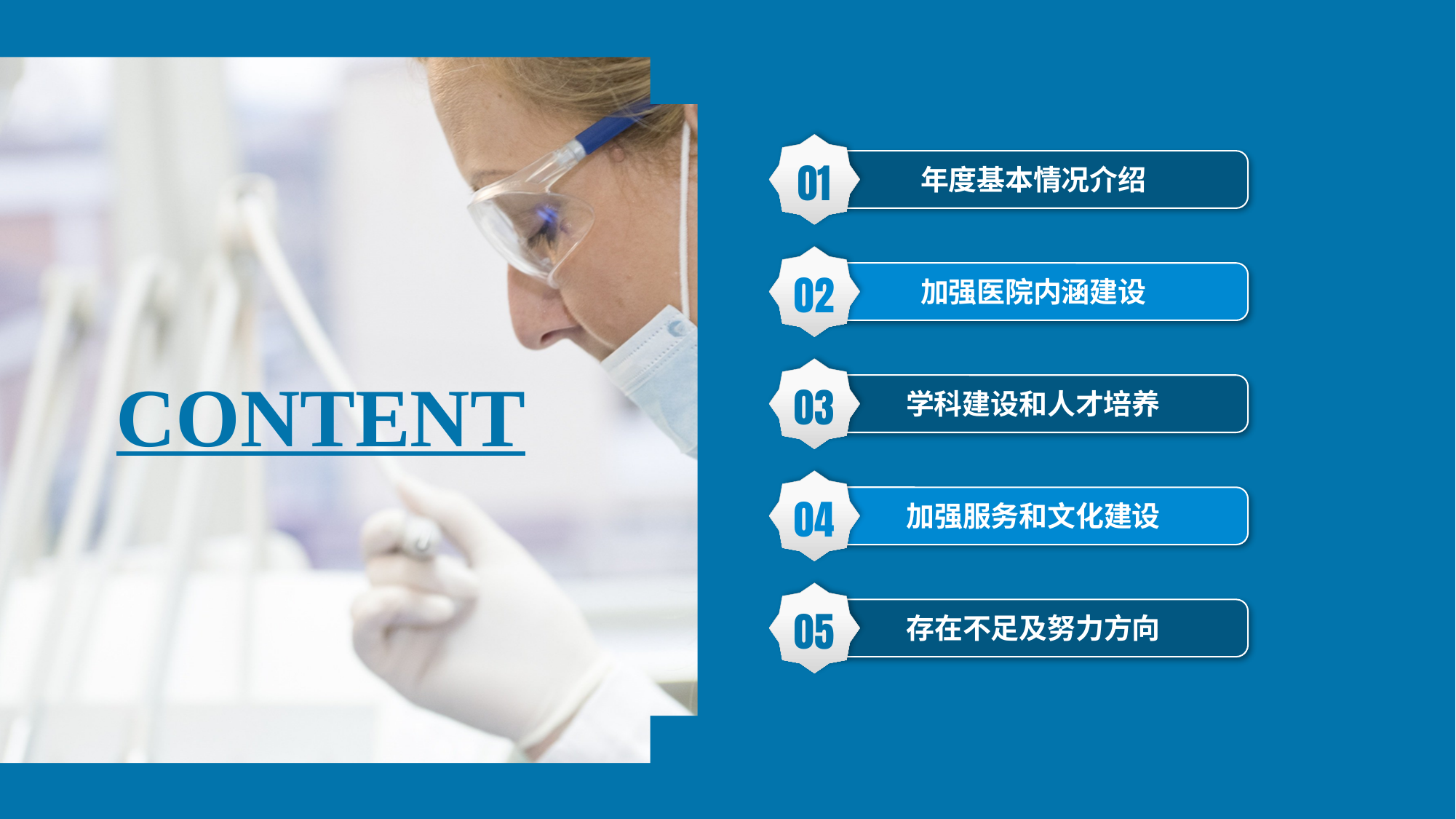

01

年度基本情况介绍
02

加强医院内涵建设
03

学科建设和人才培养
04

加强服务和文化建设
05

存在不足及努力方向
CONTENT